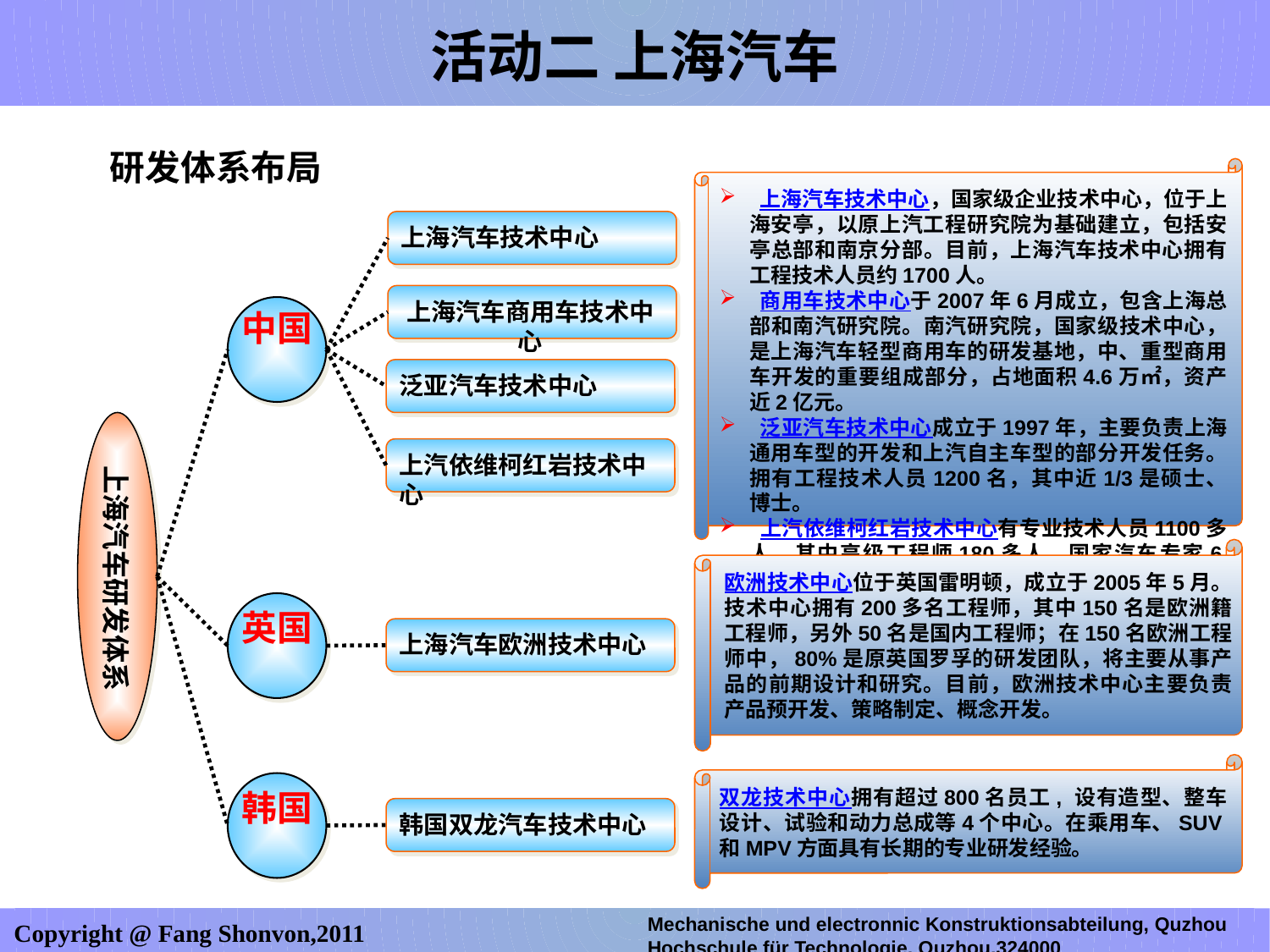

活动二 上海汽车
研发体系布局

 上海汽车技术中心，国家级企业技术中心，位于上海安亭，以原上汽工程研究院为基础建立，包括安亭总部和南京分部。目前，上海汽车技术中心拥有工程技术人员约1700人。
 商用车技术中心于2007年6月成立，包含上海总部和南汽研究院。南汽研究院，国家级技术中心，是上海汽车轻型商用车的研发基地，中、重型商用车开发的重要组成部分，占地面积4.6万㎡，资产近2亿元。
 泛亚汽车技术中心成立于1997年，主要负责上海通用车型的开发和上汽自主车型的部分开发任务。拥有工程技术人员1200名，其中近1/3是硕士、博士。
 上汽依维柯红岩技术中心有专业技术人员1100多人，其中高级工程师180多人，国家汽车专家6人。

上海汽车技术中心

上海汽车商用车技术中心

中国

泛亚汽车技术中心

上汽依维柯红岩技术中心
上海汽车研发体系

欧洲技术中心位于英国雷明顿，成立于2005年5月。技术中心拥有200多名工程师，其中150名是欧洲籍工程师，另外50名是国内工程师；在150名欧洲工程师中，80%是原英国罗孚的研发团队，将主要从事产品的前期设计和研究。目前，欧洲技术中心主要负责产品预开发、策略制定、概念开发。

英国

上海汽车欧洲技术中心

韩国
双龙技术中心拥有超过800名员工, 设有造型、整车设计、试验和动力总成等4个中心。在乘用车、SUV和MPV方面具有长期的专业研发经验。

韩国双龙汽车技术中心
Mechanische und electronnic Konstruktionsabteilung, Quzhou Hochschule für Technologie, Quzhou,324000

Copyright @ Fang Shonvon,2011